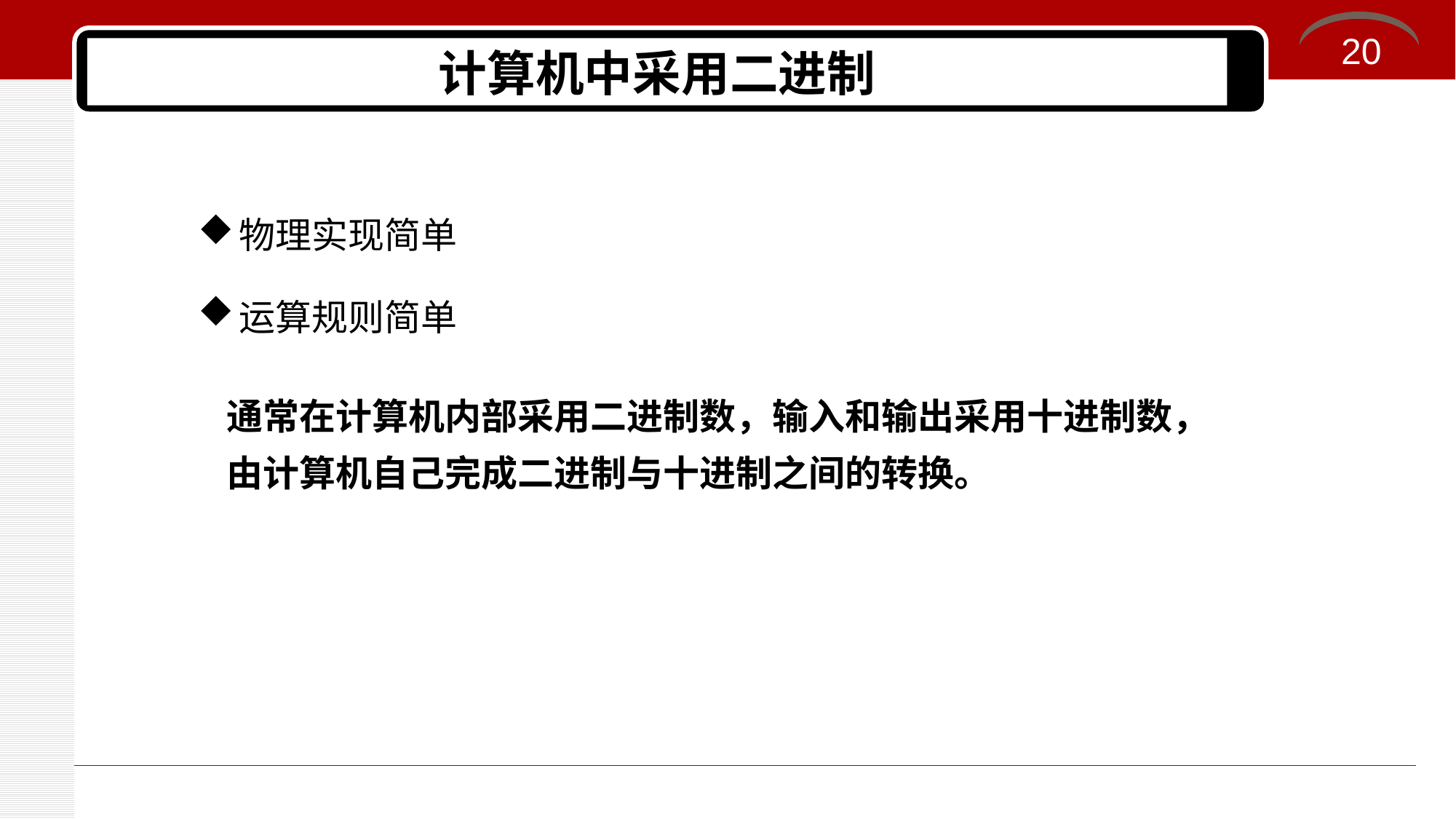

20
# 计算机中采用二进制
物理实现简单
运算规则简单
通常在计算机内部采用二进制数，输入和输出采用十进制数，由计算机自己完成二进制与十进制之间的转换。